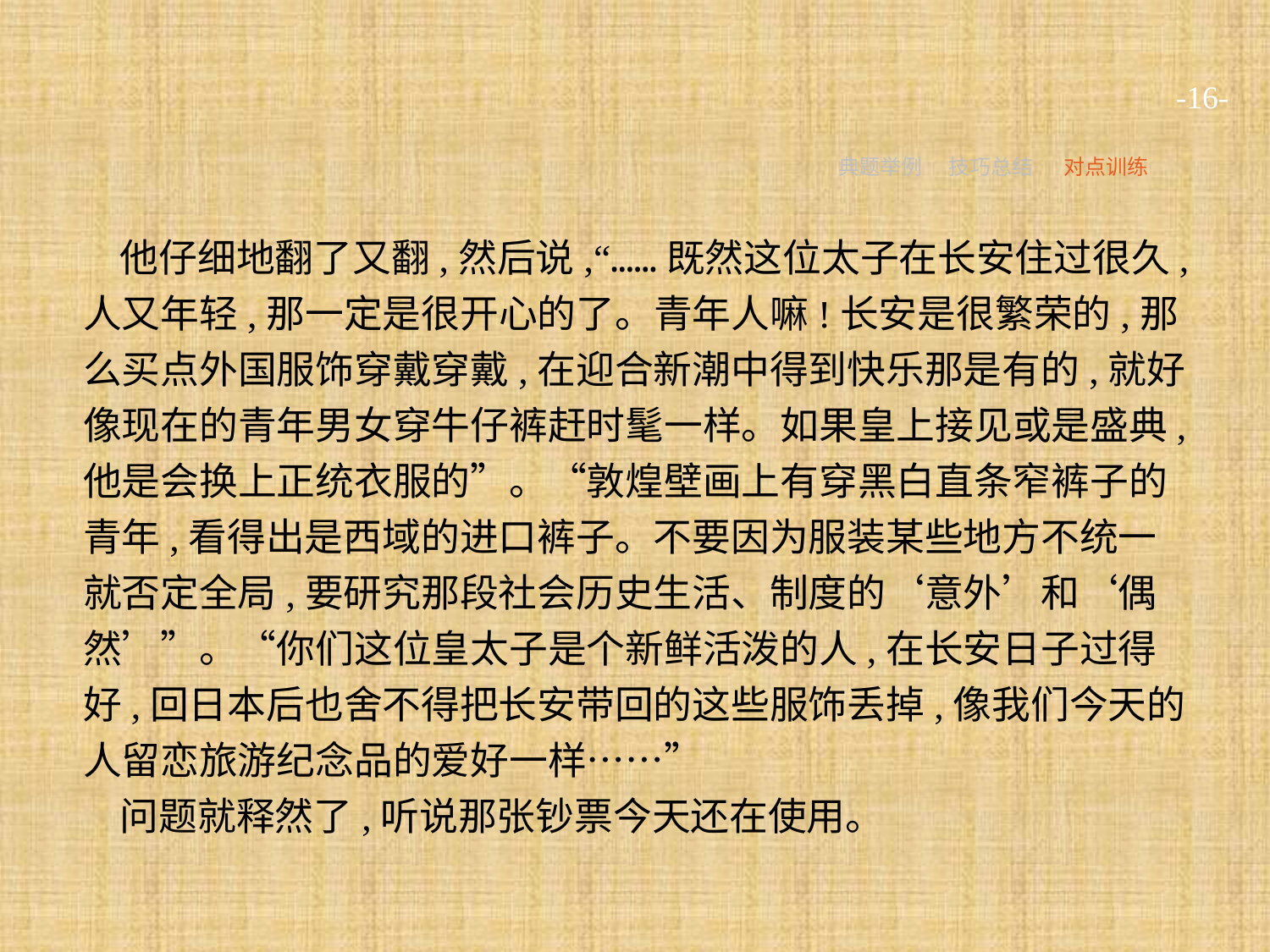

-16-
典题举例
技巧总结
对点训练
他仔细地翻了又翻,然后说,“……既然这位太子在长安住过很久,人又年轻,那一定是很开心的了。青年人嘛!长安是很繁荣的,那么买点外国服饰穿戴穿戴,在迎合新潮中得到快乐那是有的,就好像现在的青年男女穿牛仔裤赶时髦一样。如果皇上接见或是盛典,他是会换上正统衣服的”。“敦煌壁画上有穿黑白直条窄裤子的青年,看得出是西域的进口裤子。不要因为服装某些地方不统一就否定全局,要研究那段社会历史生活、制度的‘意外’和‘偶然’”。“你们这位皇太子是个新鲜活泼的人,在长安日子过得好,回日本后也舍不得把长安带回的这些服饰丢掉,像我们今天的人留恋旅游纪念品的爱好一样……”
问题就释然了,听说那张钞票今天还在使用。